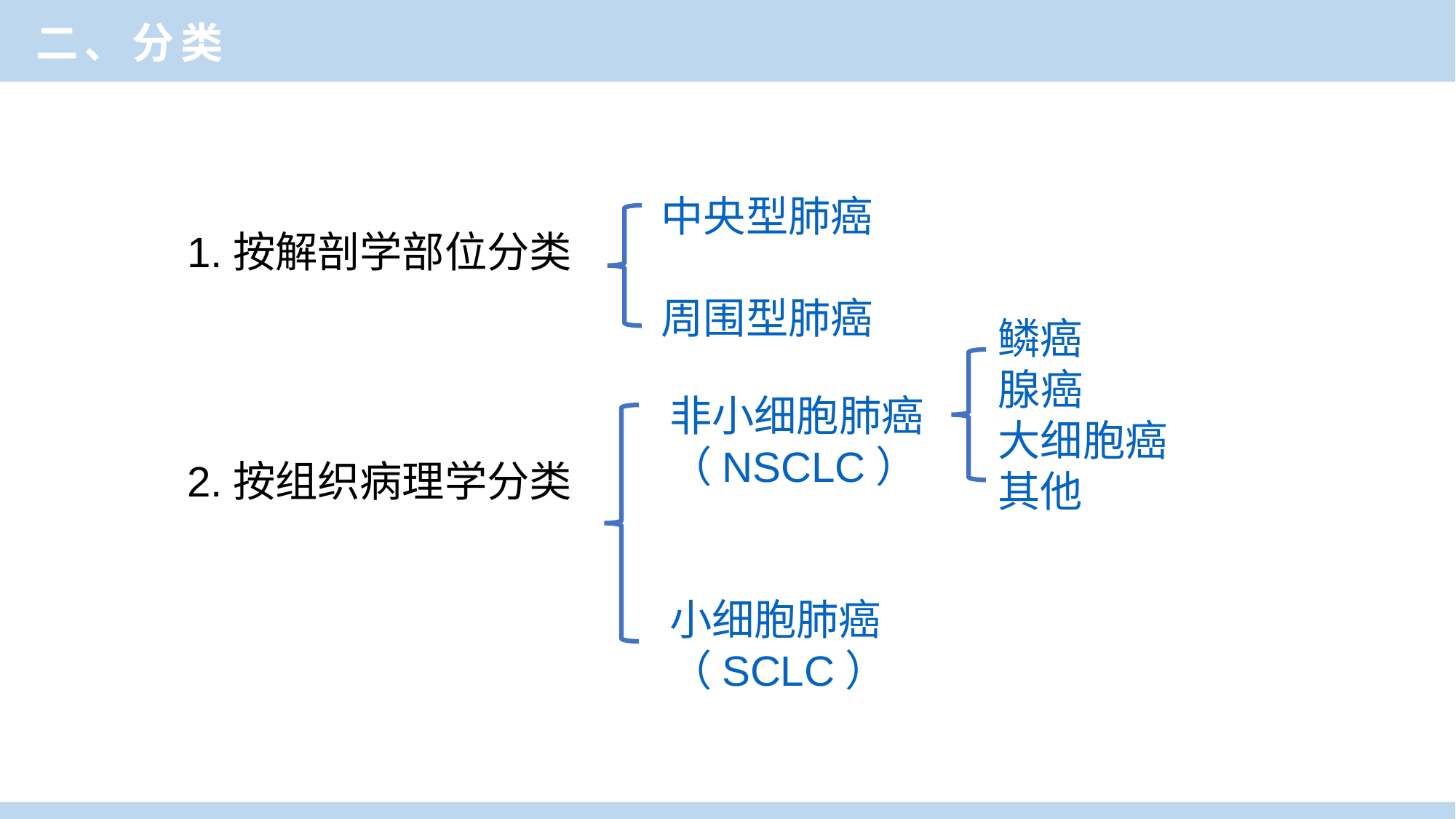

二、分类

1.按解剖学部位分类

2.按组织病理学分类
中央型肺癌

周围型肺癌

鳞癌
腺癌
大细胞癌
其他

非小细胞肺癌
（NSCLC）

小细胞肺癌（SCLC）